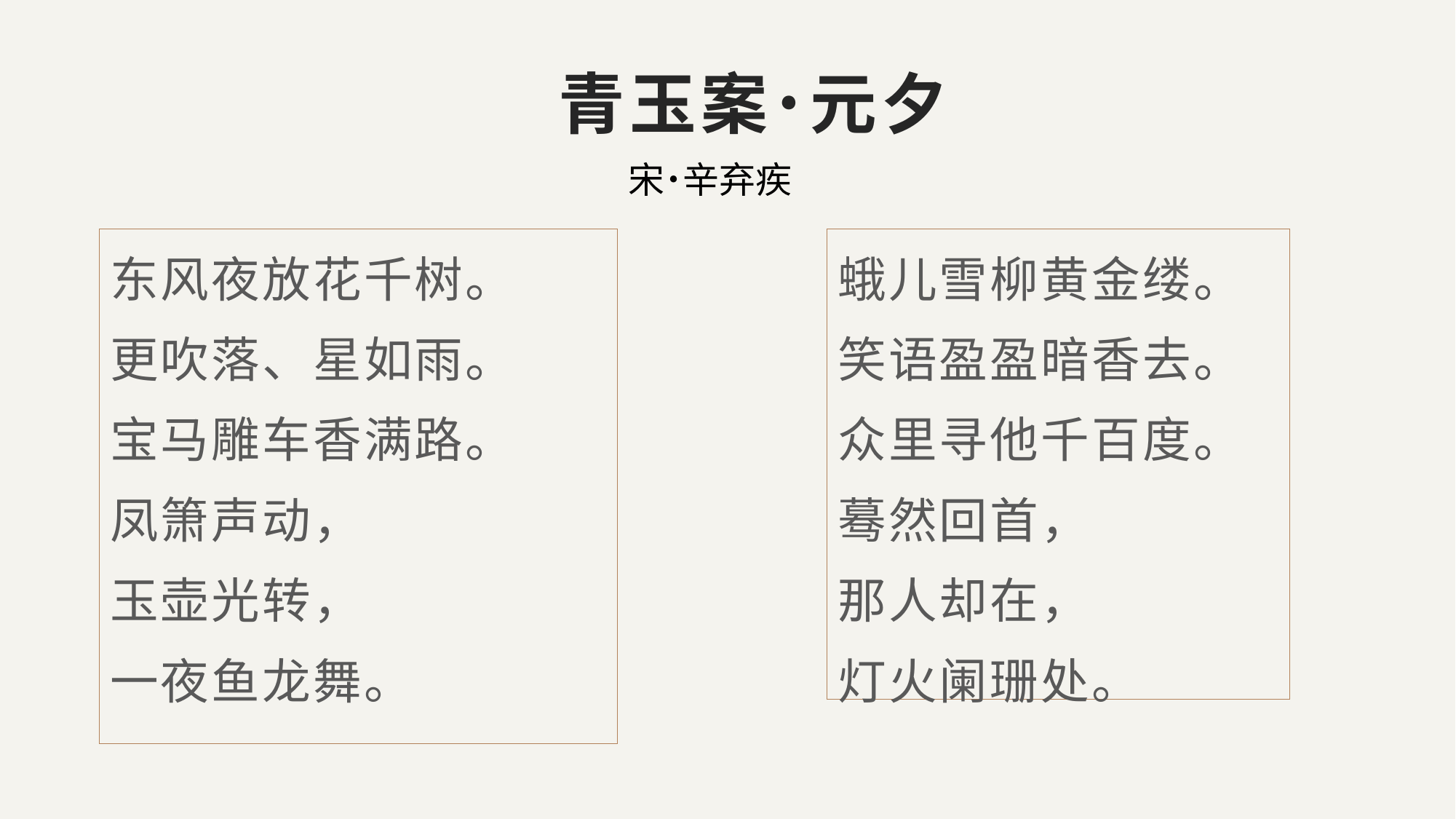

青玉案˙元夕
宋˙辛弃疾
东风夜放花千树。
更吹落、星如雨。
宝马雕车香满路。
凤箫声动，
玉壶光转，
一夜鱼龙舞。
蛾儿雪柳黄金缕。
笑语盈盈暗香去。
众里寻他千百度。
蓦然回首，
那人却在，
灯火阑珊处。